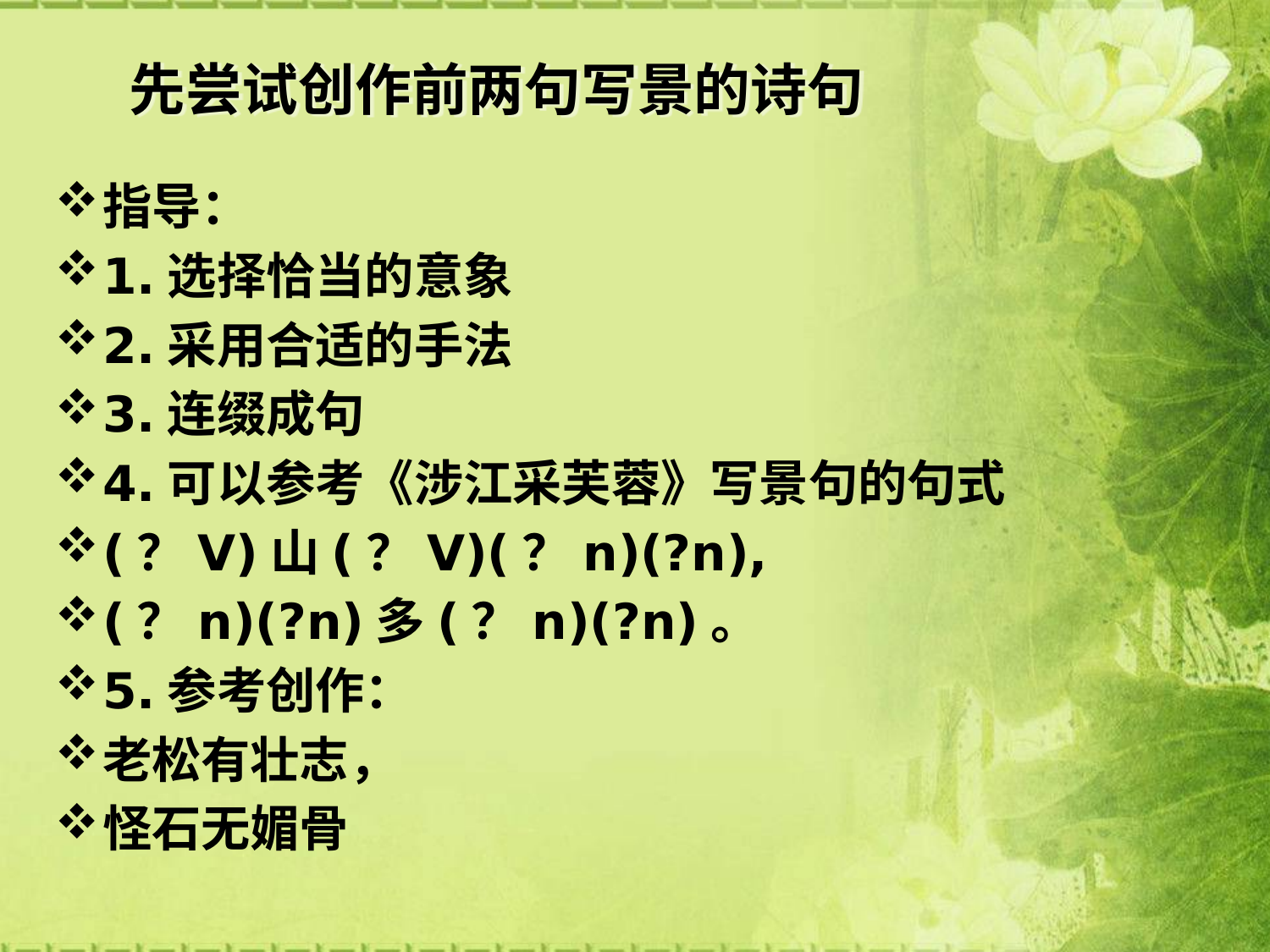

# 先尝试创作前两句写景的诗句
指导：
1.选择恰当的意象
2.采用合适的手法
3.连缀成句
4.可以参考《涉江采芙蓉》写景句的句式
(？V)山(？V)(？n)(?n),
(？n)(?n)多(？n)(?n)。
5.参考创作：
老松有壮志，
怪石无媚骨